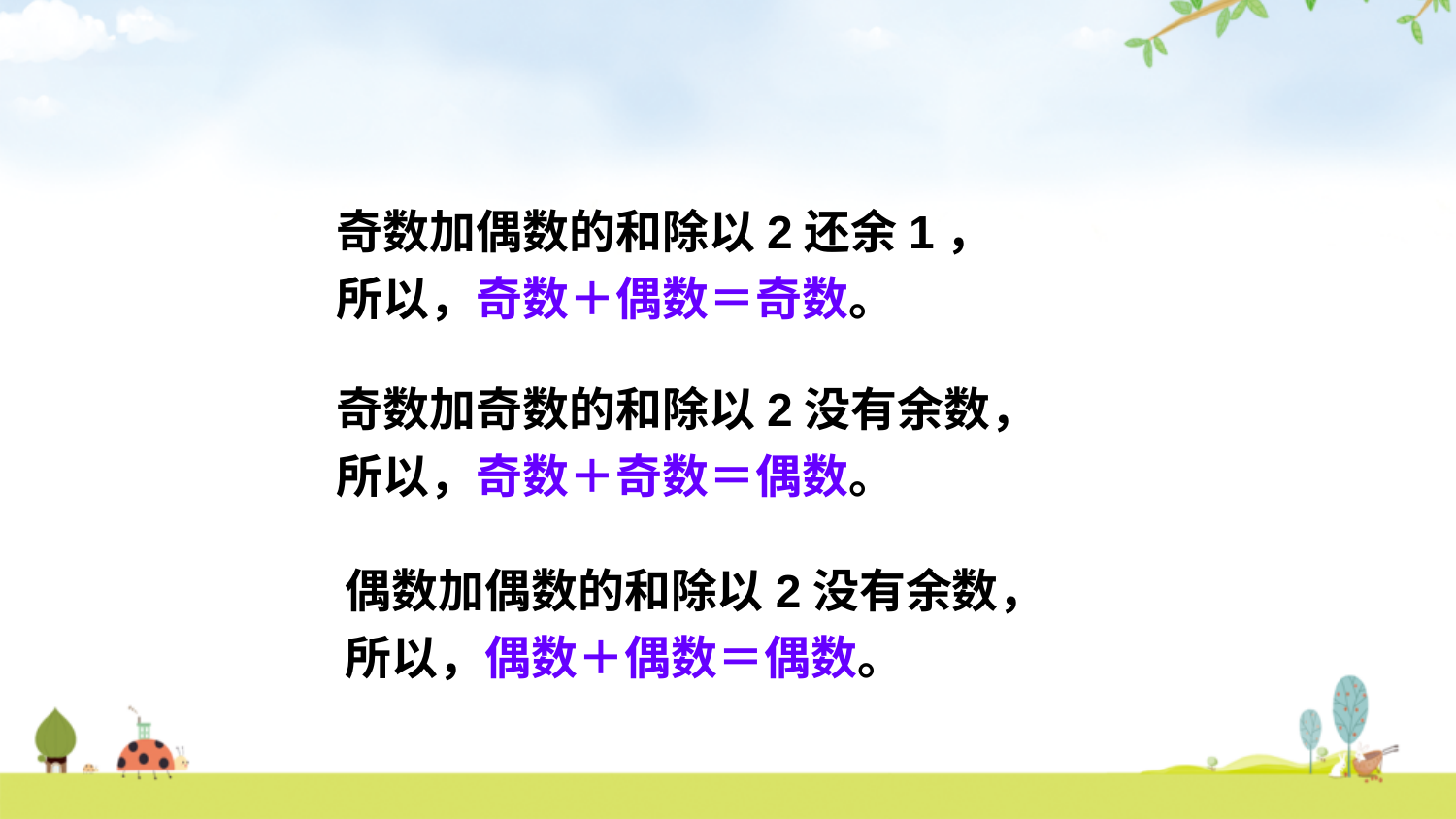

奇数加偶数的和除以2还余1，
所以，奇数＋偶数＝奇数。
奇数加奇数的和除以2没有余数，
所以，奇数＋奇数＝偶数。
偶数加偶数的和除以2没有余数，
所以，偶数＋偶数＝偶数。